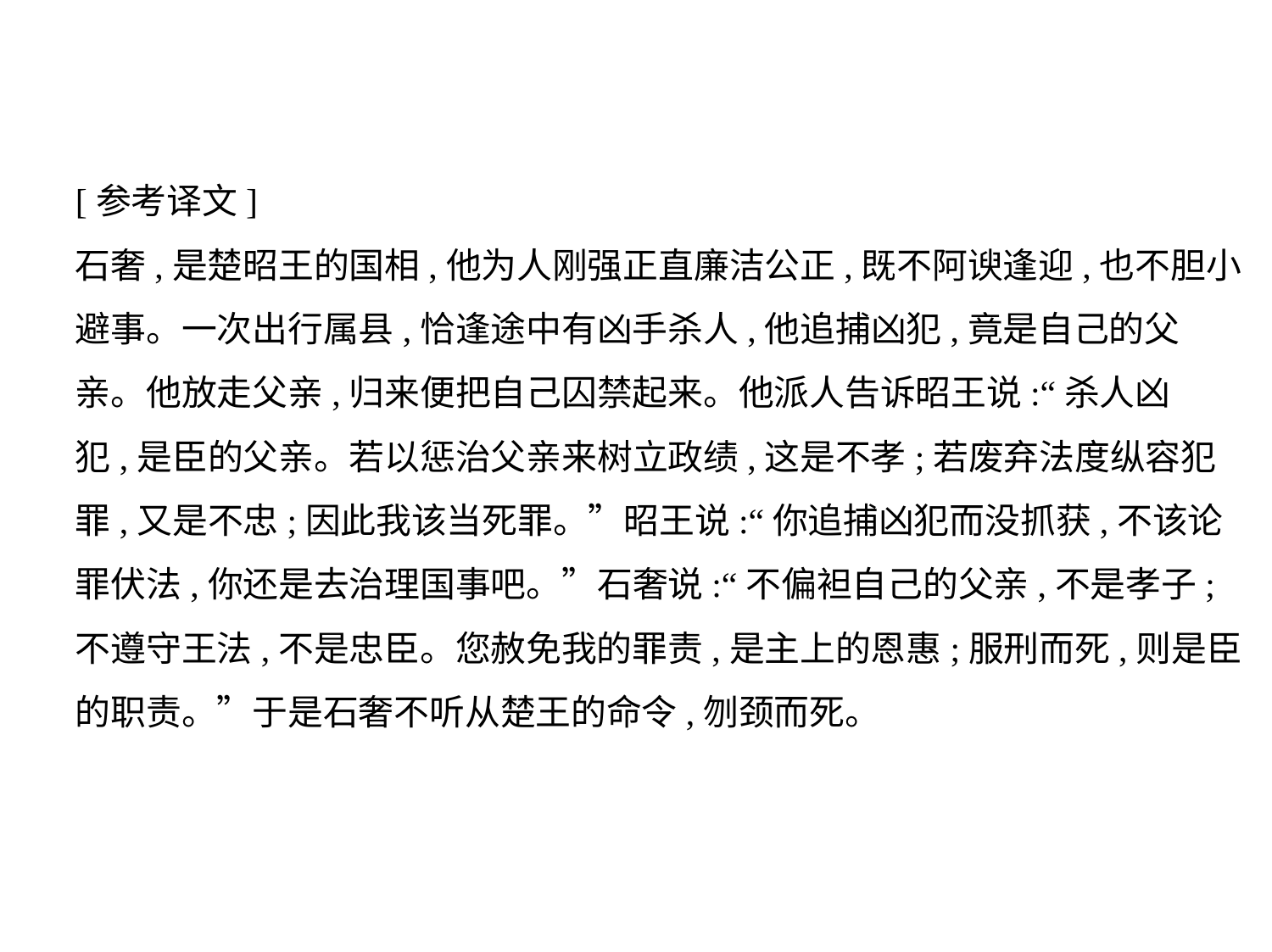

[参考译文]
石奢,是楚昭王的国相,他为人刚强正直廉洁公正,既不阿谀逢迎,也不胆小
避事。一次出行属县,恰逢途中有凶手杀人,他追捕凶犯,竟是自己的父
亲。他放走父亲,归来便把自己囚禁起来。他派人告诉昭王说:“杀人凶
犯,是臣的父亲。若以惩治父亲来树立政绩,这是不孝;若废弃法度纵容犯
罪,又是不忠;因此我该当死罪。”昭王说:“你追捕凶犯而没抓获,不该论
罪伏法,你还是去治理国事吧。”石奢说:“不偏袒自己的父亲,不是孝子;
不遵守王法,不是忠臣。您赦免我的罪责,是主上的恩惠;服刑而死,则是臣
的职责。”于是石奢不听从楚王的命令,刎颈而死。